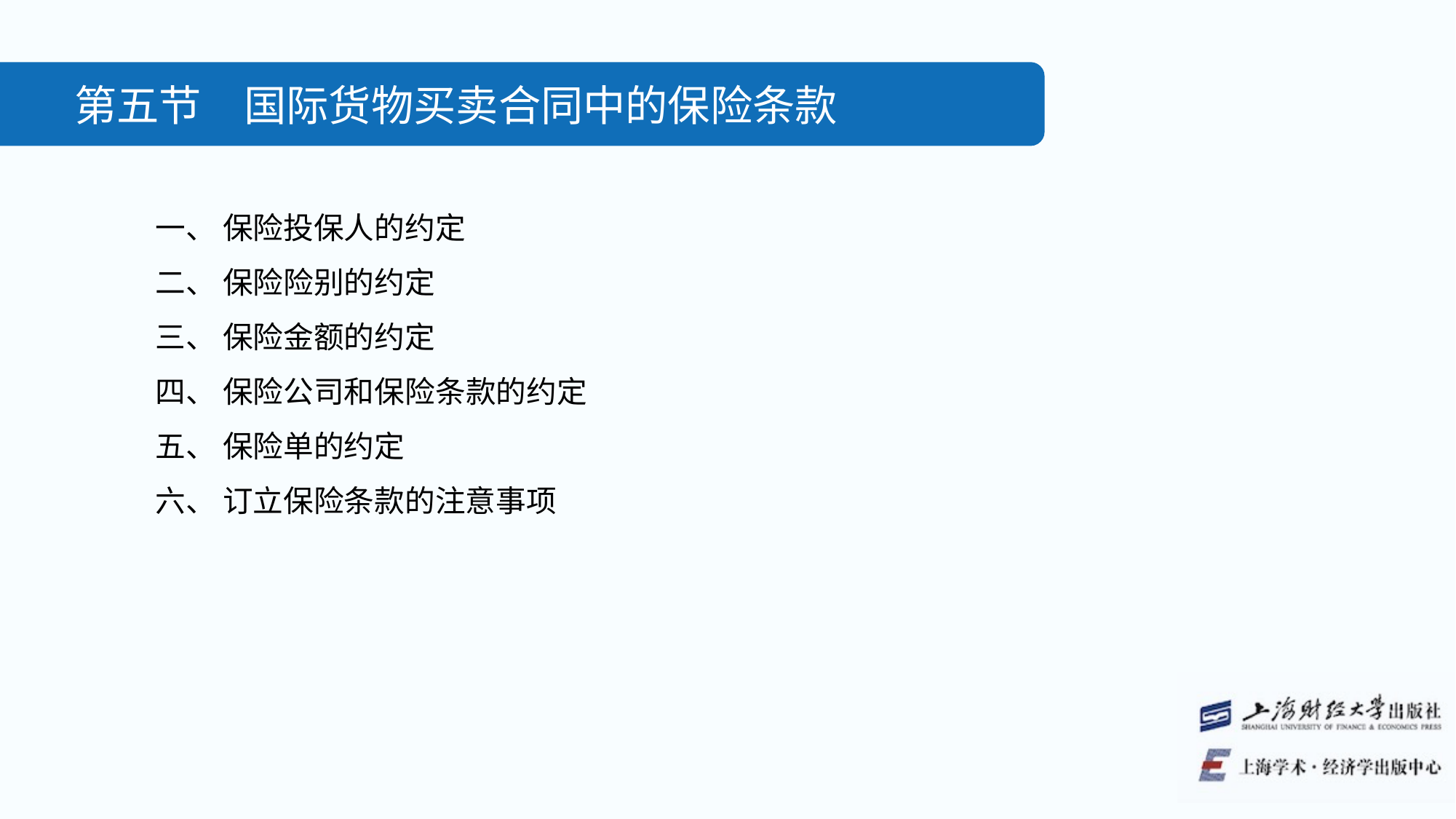

第五节　国际货物买卖合同中的保险条款
一、 保险投保人的约定
二、 保险险别的约定
三、 保险金额的约定
四、 保险公司和保险条款的约定
五、 保险单的约定
六、 订立保险条款的注意事项